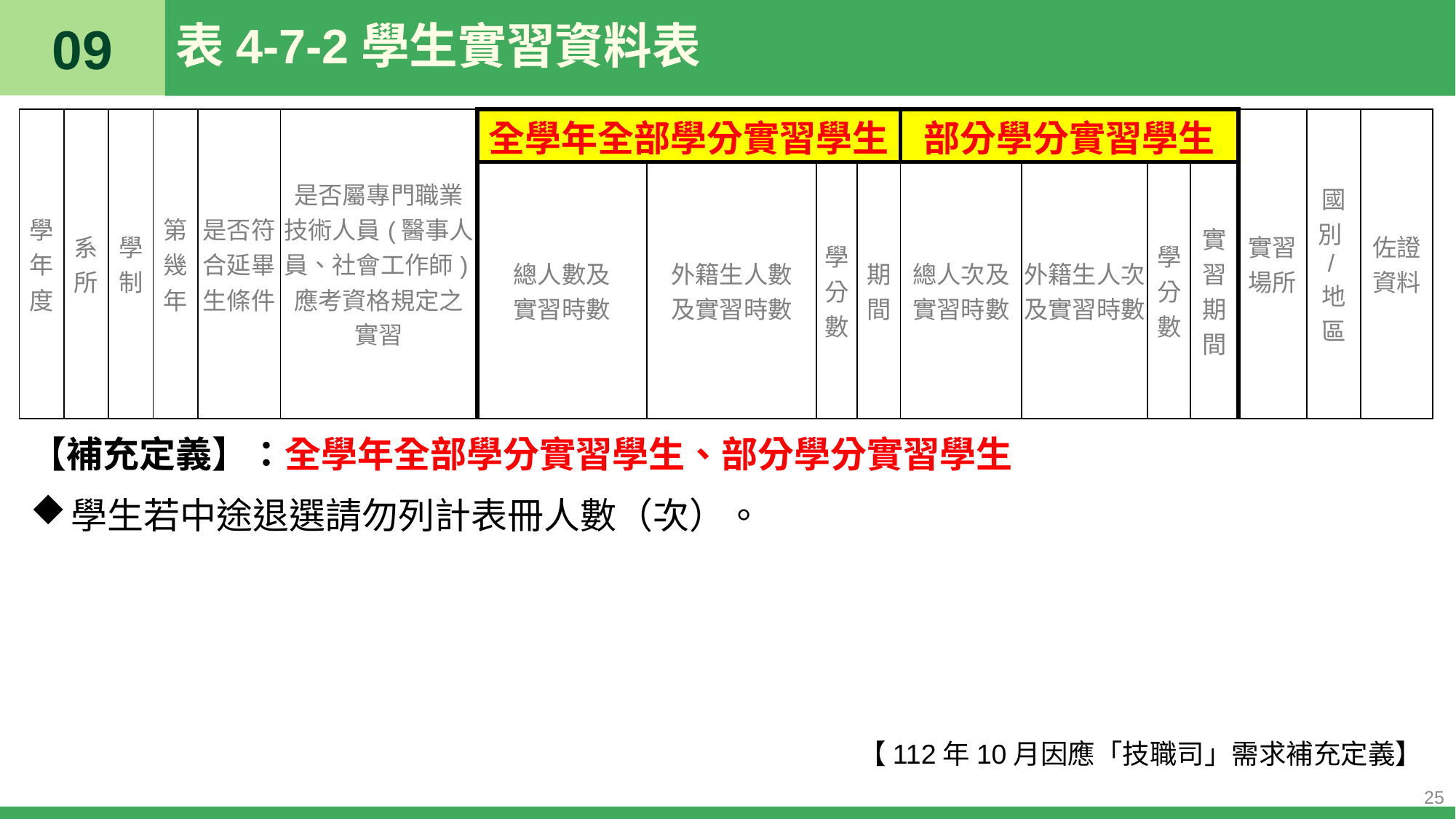

09
# 表4-7-2學生實習資料表
| 學年度 | 系所 | 學制 | 第幾年 | 是否符合延畢生條件 | 是否屬專門職業技術人員(醫事人員、社會工作師)應考資格規定之實習 | 全學年全部學分實習學生 |  |  |  | 部分學分實習學生 |  |  |  | 實習場所 | 國別/地區 | 佐證資料 |
| --- | --- | --- | --- | --- | --- | --- | --- | --- | --- | --- | --- | --- | --- | --- | --- | --- |
|  |  |  |  |  |  | 總人數及 實習時數 | 外籍生人數 及實習時數 | 學分數 | 期間 | 總人次及 實習時數 | 外籍生人次及實習時數 | 學分數 | 實習期間 |  |  |  |
【補充定義】：全學年全部學分實習學生、部分學分實習學生
學生若中途退選請勿列計表冊人數（次）。

【112年10月因應「技職司」需求補充定義】
25